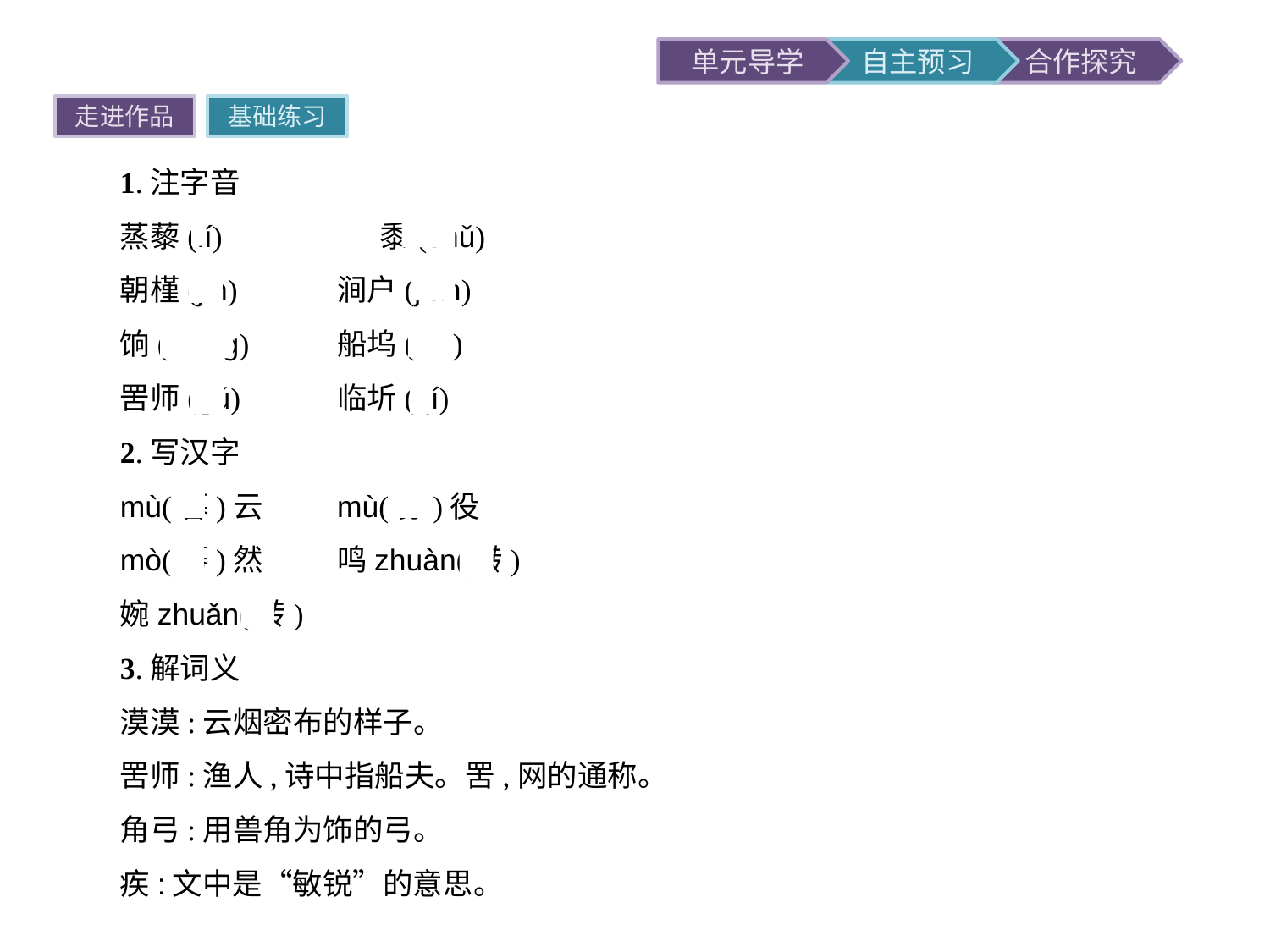

走进作品
基础练习
1.注字音
蒸藜(lí)　　　　　黍(shǔ)
朝槿(jǐn)	涧户(jiàn)
饷(xiǎng)	船坞(wù)
罟师(gǔ)	临圻(qí)
2.写汉字
mù(暮)云	mù(募)役
mò(蓦)然	鸣zhuàn(啭)
婉zhuǎn(转)
3.解词义
漠漠:云烟密布的样子。
罟师:渔人,诗中指船夫。罟,网的通称。
角弓:用兽角为饰的弓。
疾:文中是“敏锐”的意思。